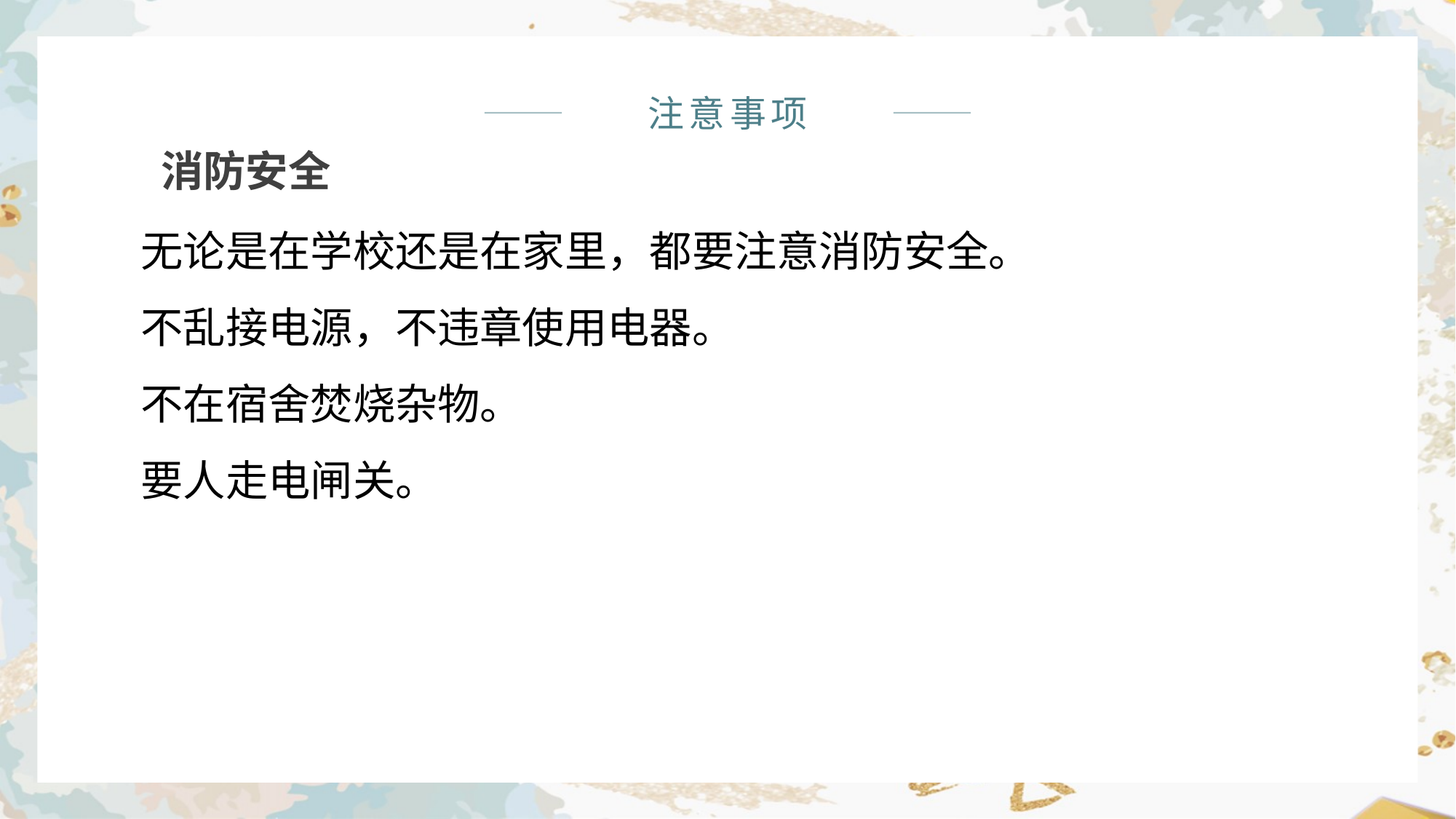

注意事项
消防安全
无论是在学校还是在家里，都要注意消防安全。
不乱接电源，不违章使用电器。
不在宿舍焚烧杂物。
要人走电闸关。